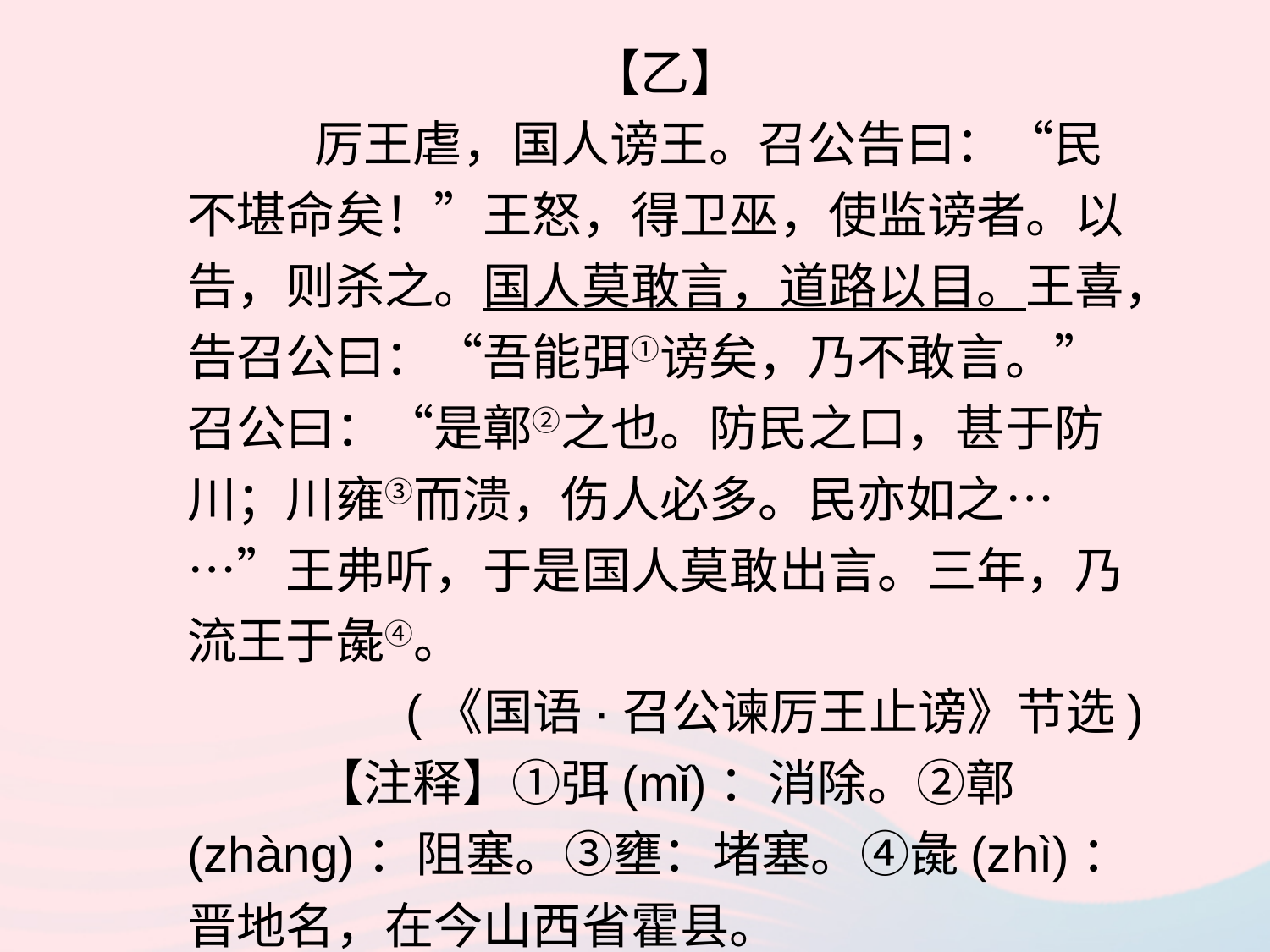

【乙】
	厉王虐，国人谤王。召公告曰：“民不堪命矣！”王怒，得卫巫，使监谤者。以告，则杀之。国人莫敢言，道路以目。王喜，告召公曰：“吾能弭①谤矣，乃不敢言。”召公曰：“是鄣②之也。防民之口，甚于防川；川雍③而溃，伤人必多。民亦如之……”王弗听，于是国人莫敢出言。三年，乃流王于彘④。
(《国语·召公谏厉王止谤》节选)
	【注释】①弭(mǐ)：消除。②鄣(zhàng)：阻塞。③壅：堵塞。④彘(zhì)：晋地名，在今山西省霍县。